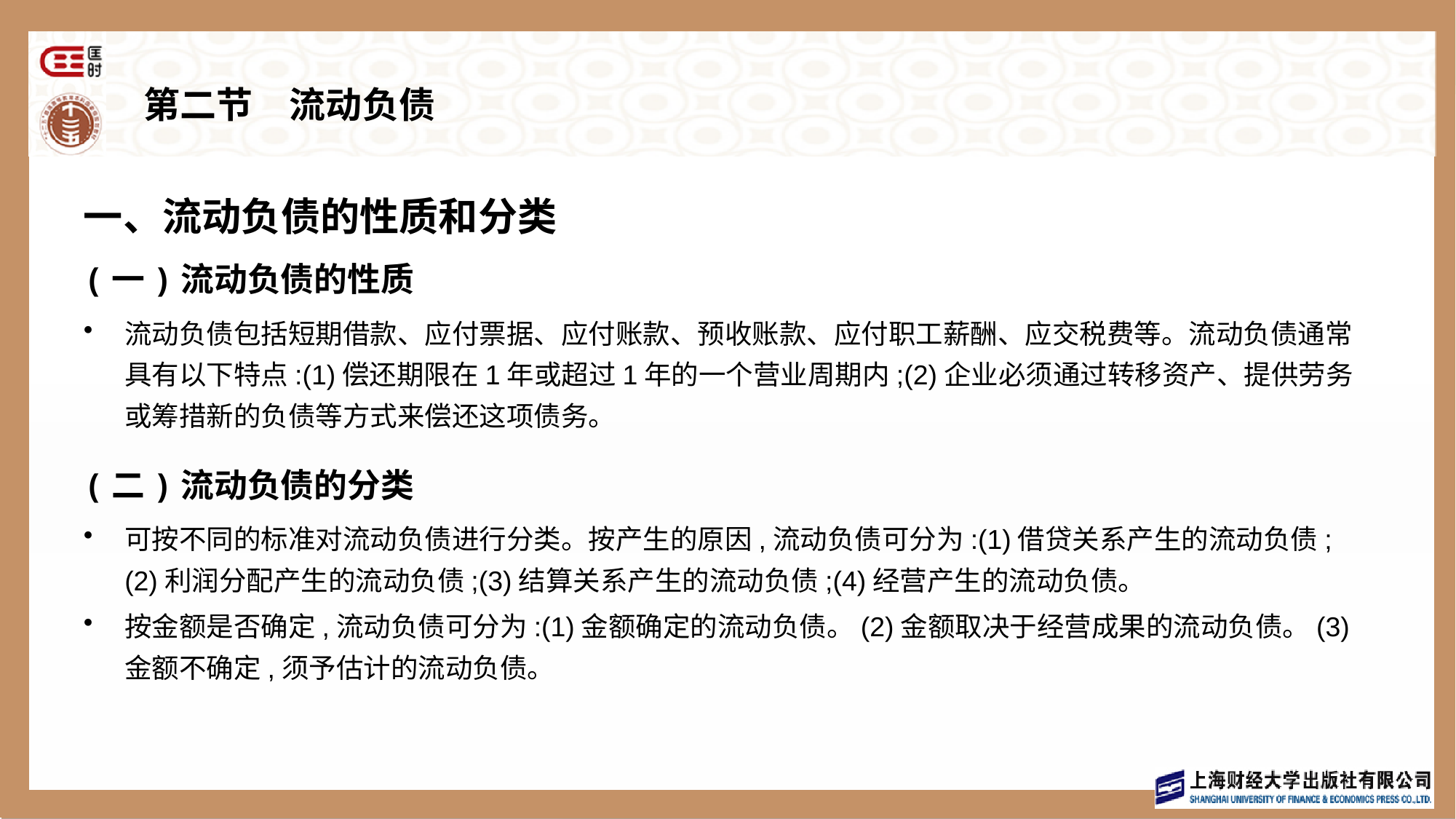

# 第二节　流动负债
一、流动负债的性质和分类
(一)流动负债的性质
流动负债包括短期借款、应付票据、应付账款、预收账款、应付职工薪酬、应交税费等。流动负债通常具有以下特点:(1)偿还期限在1年或超过1年的一个营业周期内;(2)企业必须通过转移资产、提供劳务或筹措新的负债等方式来偿还这项债务。
(二)流动负债的分类
可按不同的标准对流动负债进行分类。按产生的原因,流动负债可分为:(1)借贷关系产生的流动负债;(2)利润分配产生的流动负债;(3)结算关系产生的流动负债;(4)经营产生的流动负债。
按金额是否确定,流动负债可分为:(1)金额确定的流动负债。(2)金额取决于经营成果的流动负债。(3)金额不确定,须予估计的流动负债。